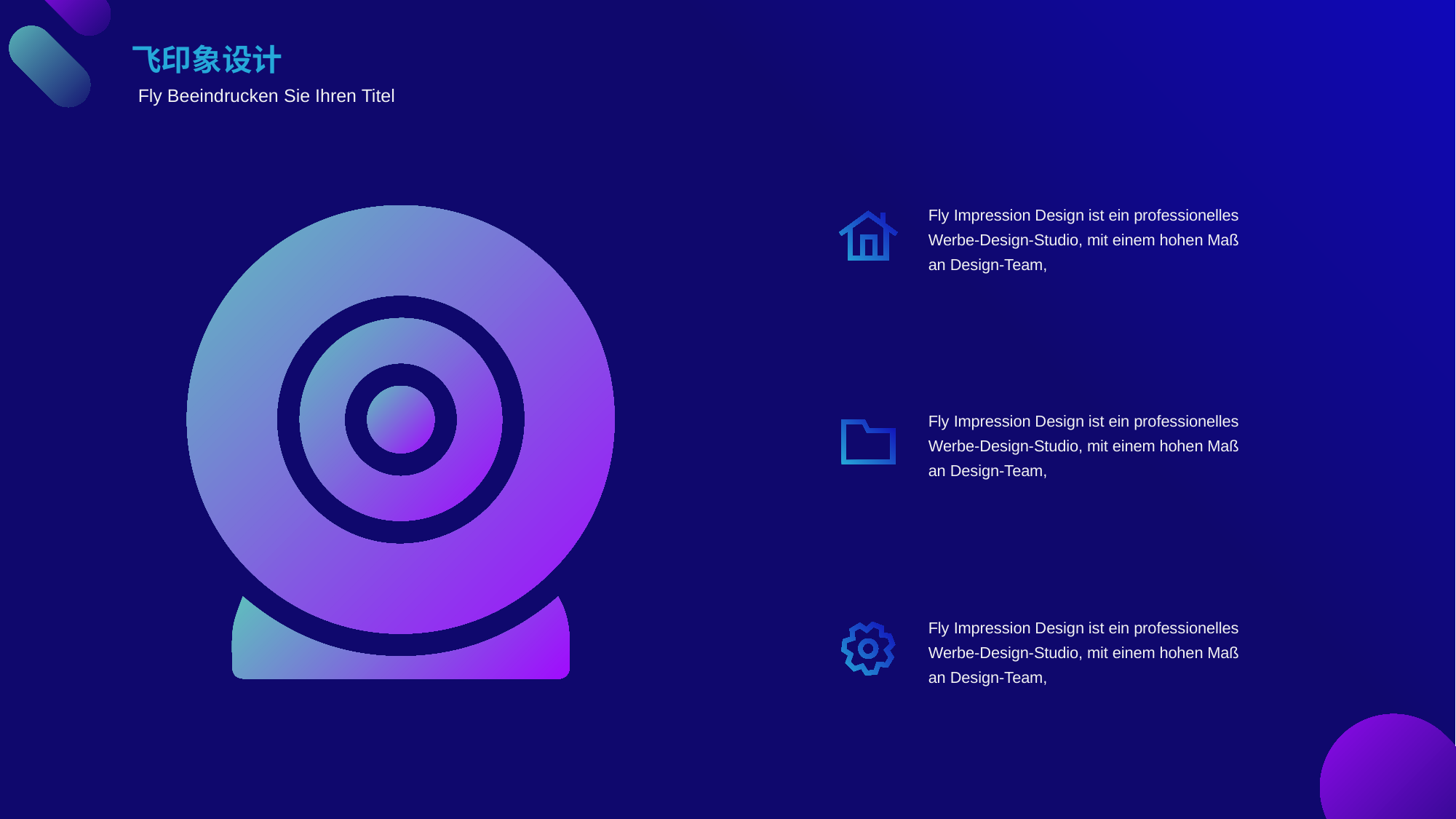

飞印象设计

Fly Beeindrucken Sie Ihren Titel
Fly Impression Design ist ein professionelles Werbe-Design-Studio, mit einem hohen Maß an Design-Team,

Fly Impression Design ist ein professionelles Werbe-Design-Studio, mit einem hohen Maß an Design-Team,

Fly Impression Design ist ein professionelles Werbe-Design-Studio, mit einem hohen Maß an Design-Team,